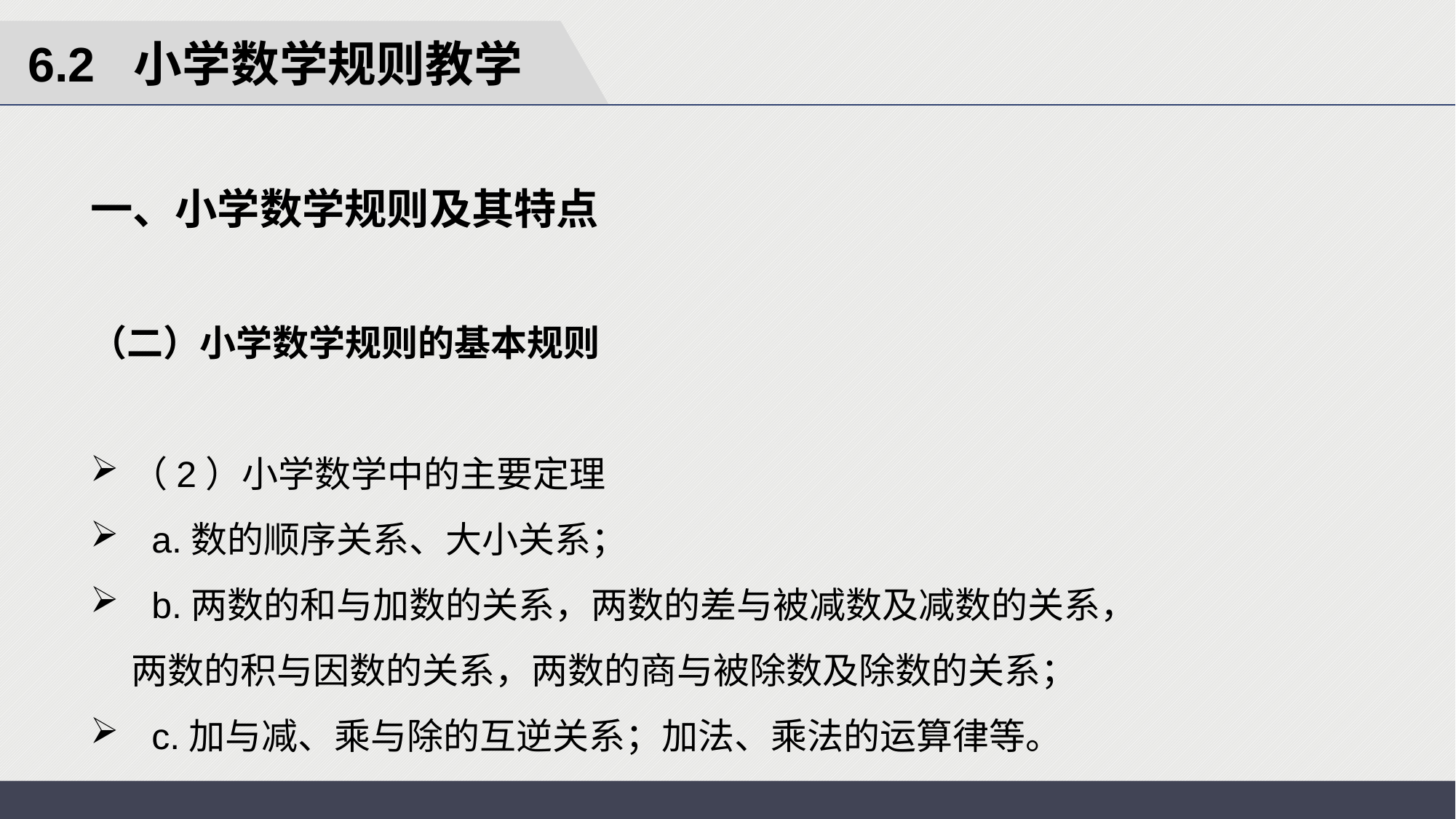

6.2  小学数学规则教学
一、小学数学规则及其特点

（二）小学数学规则的基本规则

（2）小学数学中的主要定理
  a.数的顺序关系、大小关系；
  b.两数的和与加数的关系，两数的差与被减数及减数的关系，两数的积与因数的关系，两数的商与被除数及除数的关系；
  c.加与减、乘与除的互逆关系；加法、乘法的运算律等。